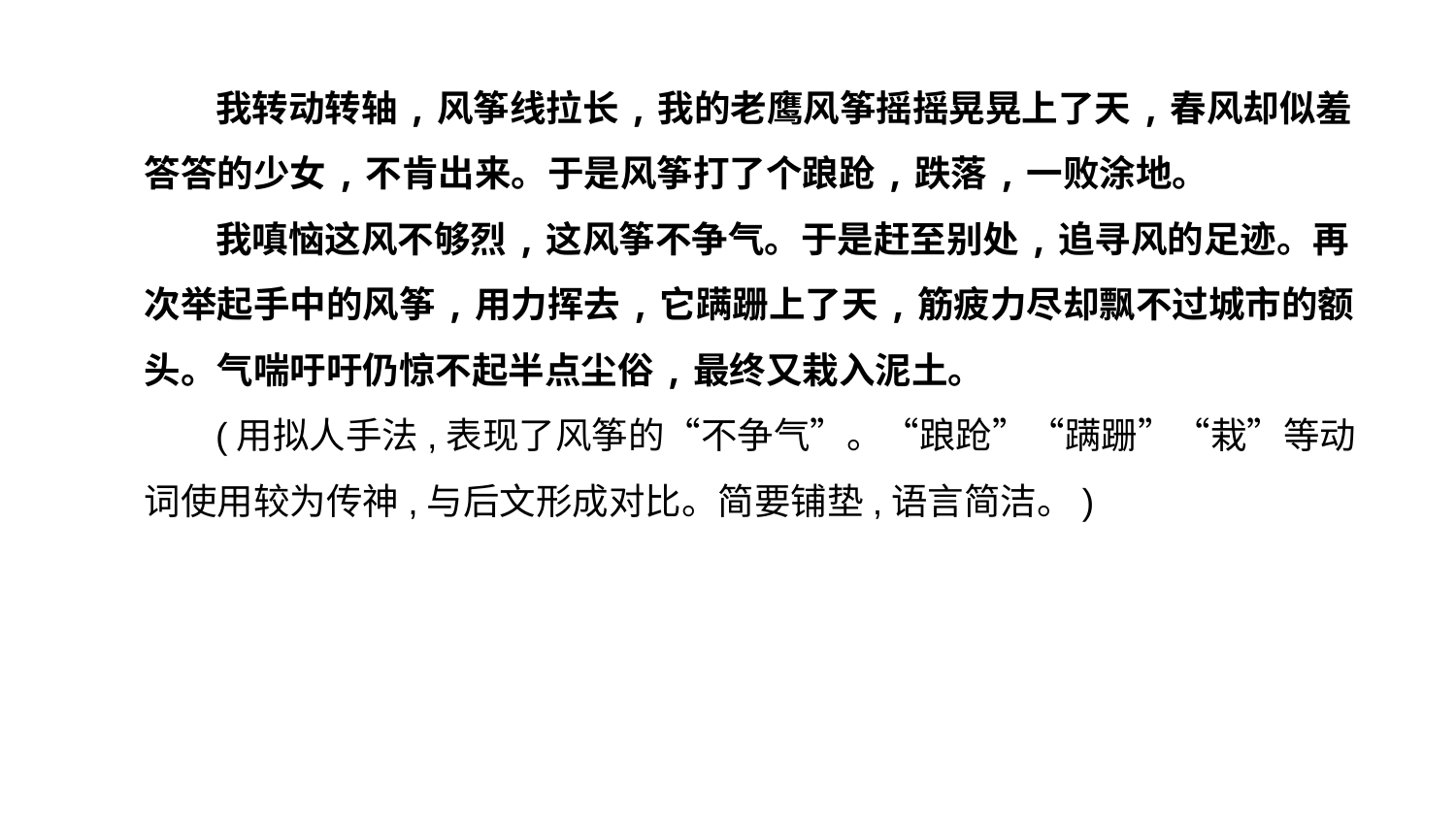

我转动转轴,风筝线拉长,我的老鹰风筝摇摇晃晃上了天,春风却似羞答答的少女,不肯出来。于是风筝打了个踉跄,跌落,一败涂地。
我嗔恼这风不够烈,这风筝不争气。于是赶至别处,追寻风的足迹。再次举起手中的风筝,用力挥去,它蹒跚上了天,筋疲力尽却飘不过城市的额头。气喘吁吁仍惊不起半点尘俗,最终又栽入泥土。
(用拟人手法,表现了风筝的“不争气”。“踉跄”“蹒跚”“栽”等动词使用较为传神,与后文形成对比。简要铺垫,语言简洁。)